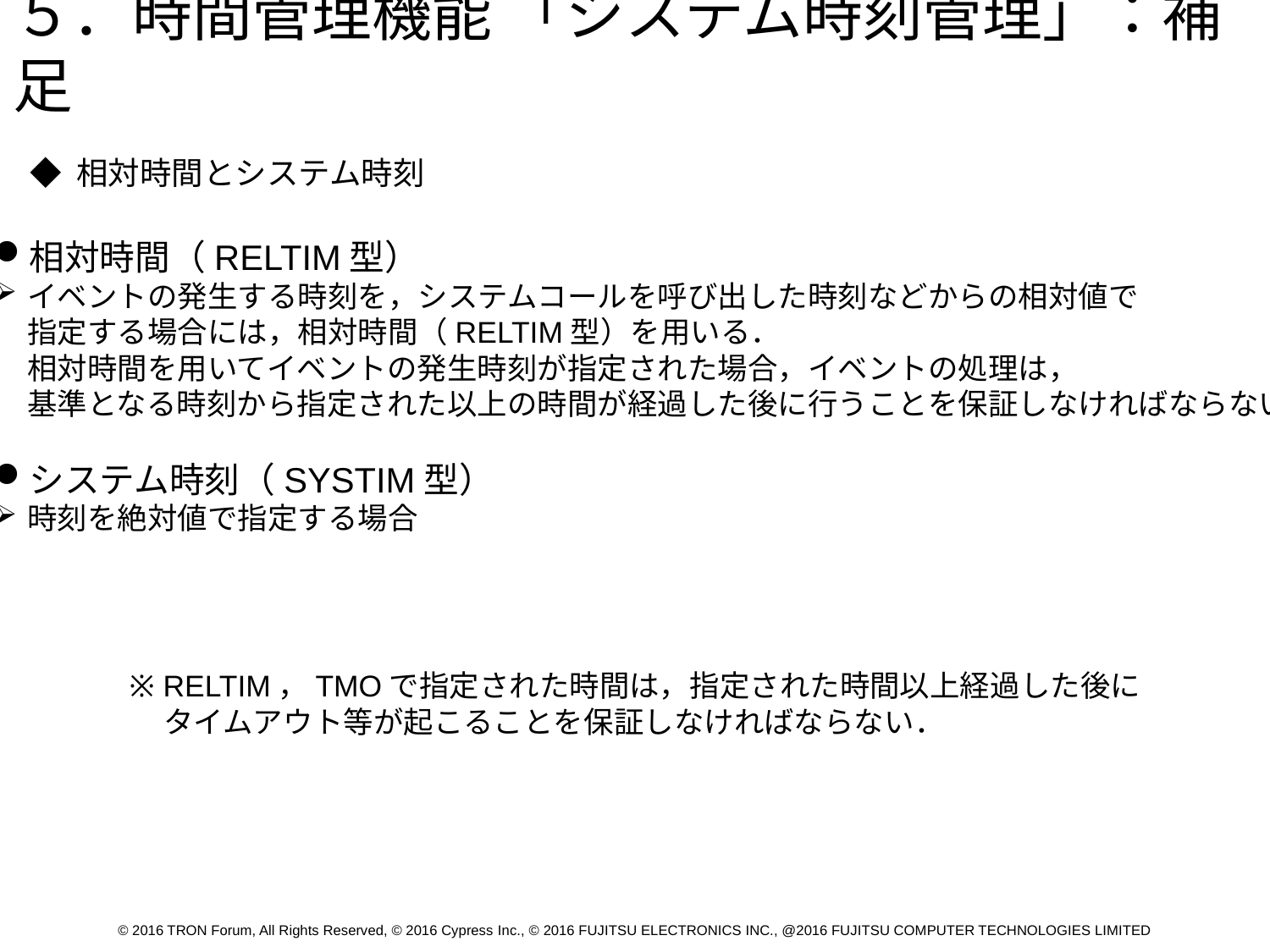

５．時間管理機能 「システム時刻管理」：補足
◆ 相対時間とシステム時刻
相対時間（RELTIM型）
イベントの発生する時刻を，システムコールを呼び出した時刻などからの相対値で
指定する場合には，相対時間（RELTIM型）を用いる．
相対時間を用いてイベントの発生時刻が指定された場合，イベントの処理は，
基準となる時刻から指定された以上の時間が経過した後に行うことを保証しなければならない．

システム時刻（SYSTIM型）
時刻を絶対値で指定する場合
※ RELTIM，TMOで指定された時間は，指定された時間以上経過した後に
    タイムアウト等が起こることを保証しなければならない．
© 2016 TRON Forum, All Rights Reserved, © 2016 Cypress Inc., © 2016 FUJITSU ELECTRONICS INC., @2016 FUJITSU COMPUTER TECHNOLOGIES LIMITED